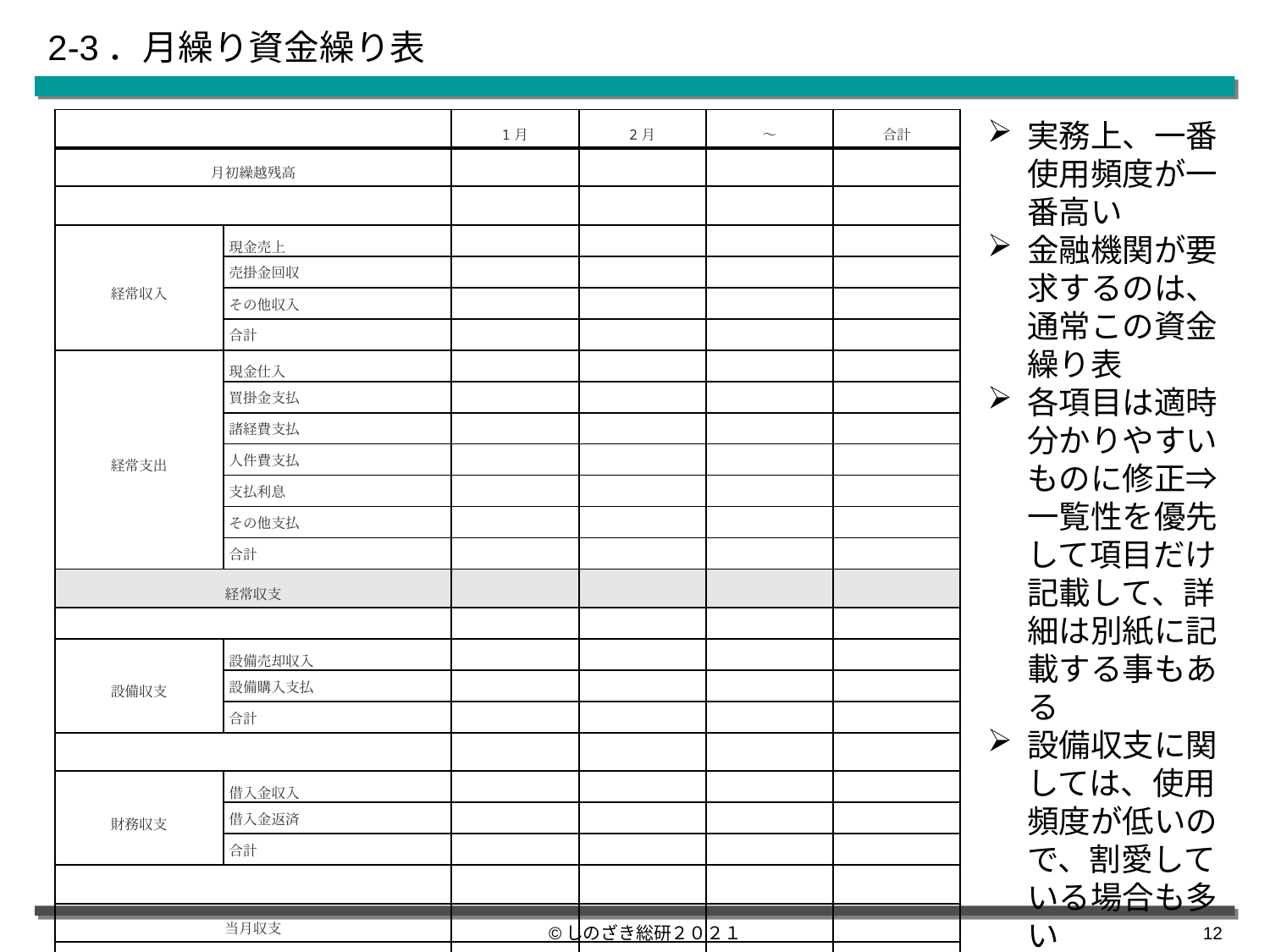

# 2-3．月繰り資金繰り表
|  |  | 1月 | 2月 | ～ | 合計 |
| --- | --- | --- | --- | --- | --- |
| 月初繰越残高 |  |  |  |  |  |
|  |  |  |  |  |  |
| 経常収入 | 現金売上 |  |  |  |  |
|  | 売掛金回収 |  |  |  |  |
|  | その他収入 |  |  |  |  |
|  | 合計 |  |  |  |  |
| 経常支出 | 現金仕入 |  |  |  |  |
|  | 買掛金支払 |  |  |  |  |
|  | 諸経費支払 |  |  |  |  |
|  | 人件費支払 |  |  |  |  |
|  | 支払利息 |  |  |  |  |
|  | その他支払 |  |  |  |  |
|  | 合計 |  |  |  |  |
| 経常収支 |  |  |  |  |  |
|  |  |  |  |  |  |
| 設備収支 | 設備売却収入 |  |  |  |  |
|  | 設備購入支払 |  |  |  |  |
|  | 合計 |  |  |  |  |
|  |  |  |  |  |  |
| 財務収支 | 借入金収入 |  |  |  |  |
|  | 借入金返済 |  |  |  |  |
|  | 合計 |  |  |  |  |
|  |  |  |  |  |  |
| 当月収支 |  |  |  |  |  |
|  |  |  |  |  |  |
| 月末繰越残高 |  |  |  |  |  |
実務上、一番使用頻度が一番高い
金融機関が要求するのは、通常この資金繰り表
各項目は適時分かりやすいものに修正⇒一覧性を優先して項目だけ記載して、詳細は別紙に記載する事もある
設備収支に関しては、使用頻度が低いので、割愛している場合も多い
©しのざき総研２０２１
12